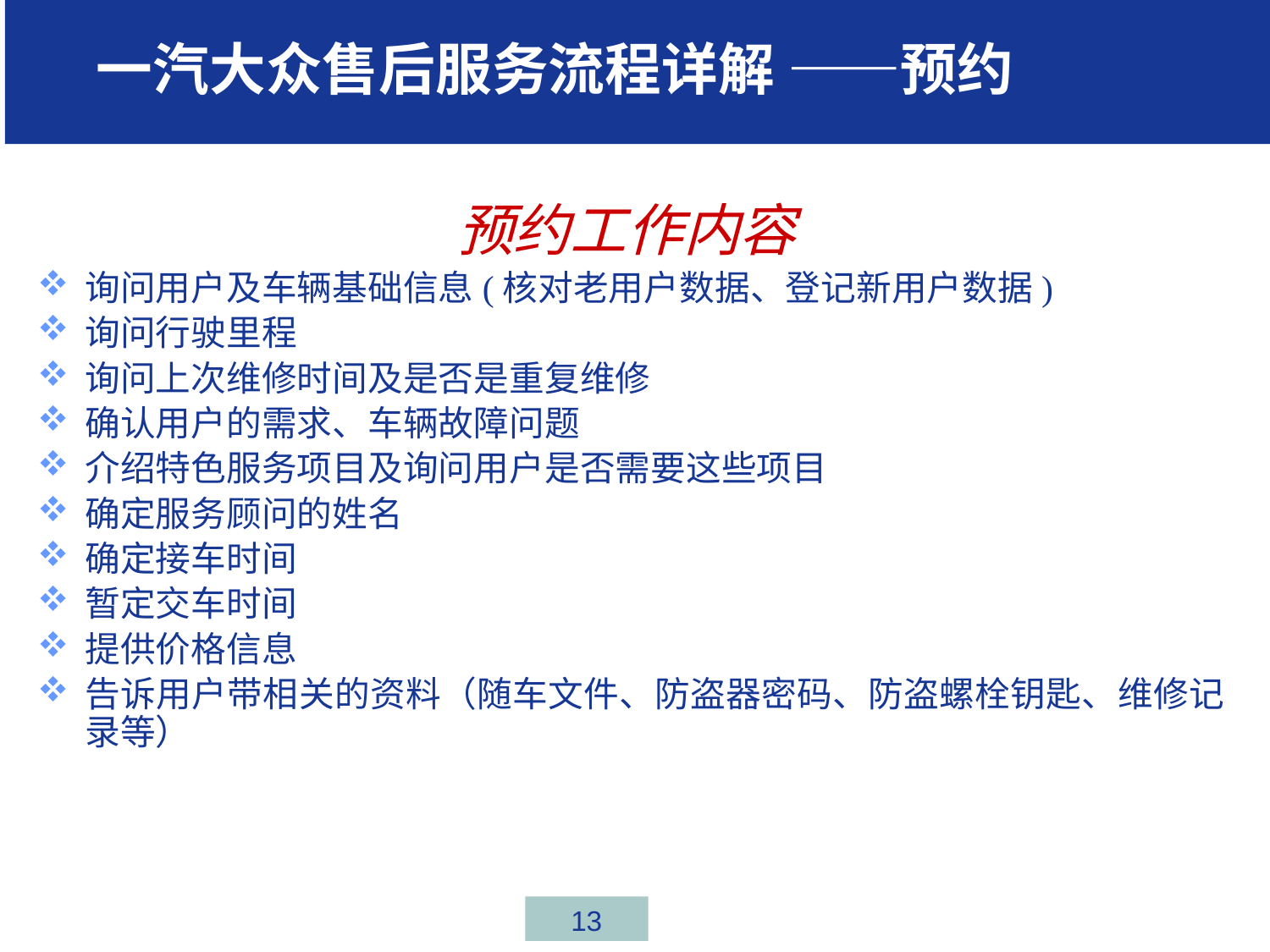

一汽大众售后服务流程详解 ——预约
预约工作内容
询问用户及车辆基础信息(核对老用户数据、登记新用户数据)
询问行驶里程
询问上次维修时间及是否是重复维修
确认用户的需求、车辆故障问题
介绍特色服务项目及询问用户是否需要这些项目
确定服务顾问的姓名
确定接车时间
暂定交车时间
提供价格信息
告诉用户带相关的资料（随车文件、防盗器密码、防盗螺栓钥匙、维修记录等）

13